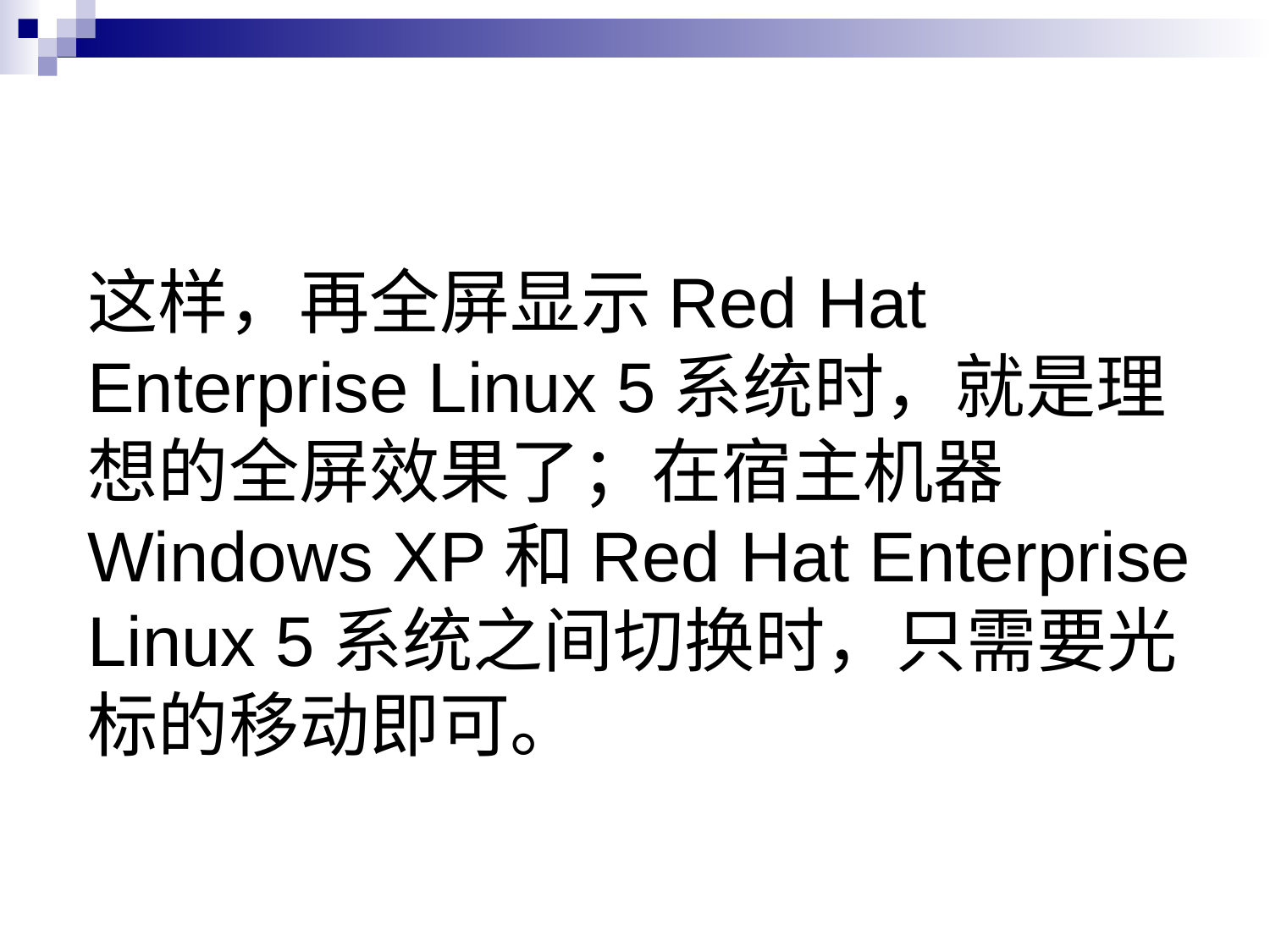

# 这样，再全屏显示Red Hat Enterprise Linux 5系统时，就是理想的全屏效果了；在宿主机器Windows XP和Red Hat Enterprise Linux 5系统之间切换时，只需要光标的移动即可。